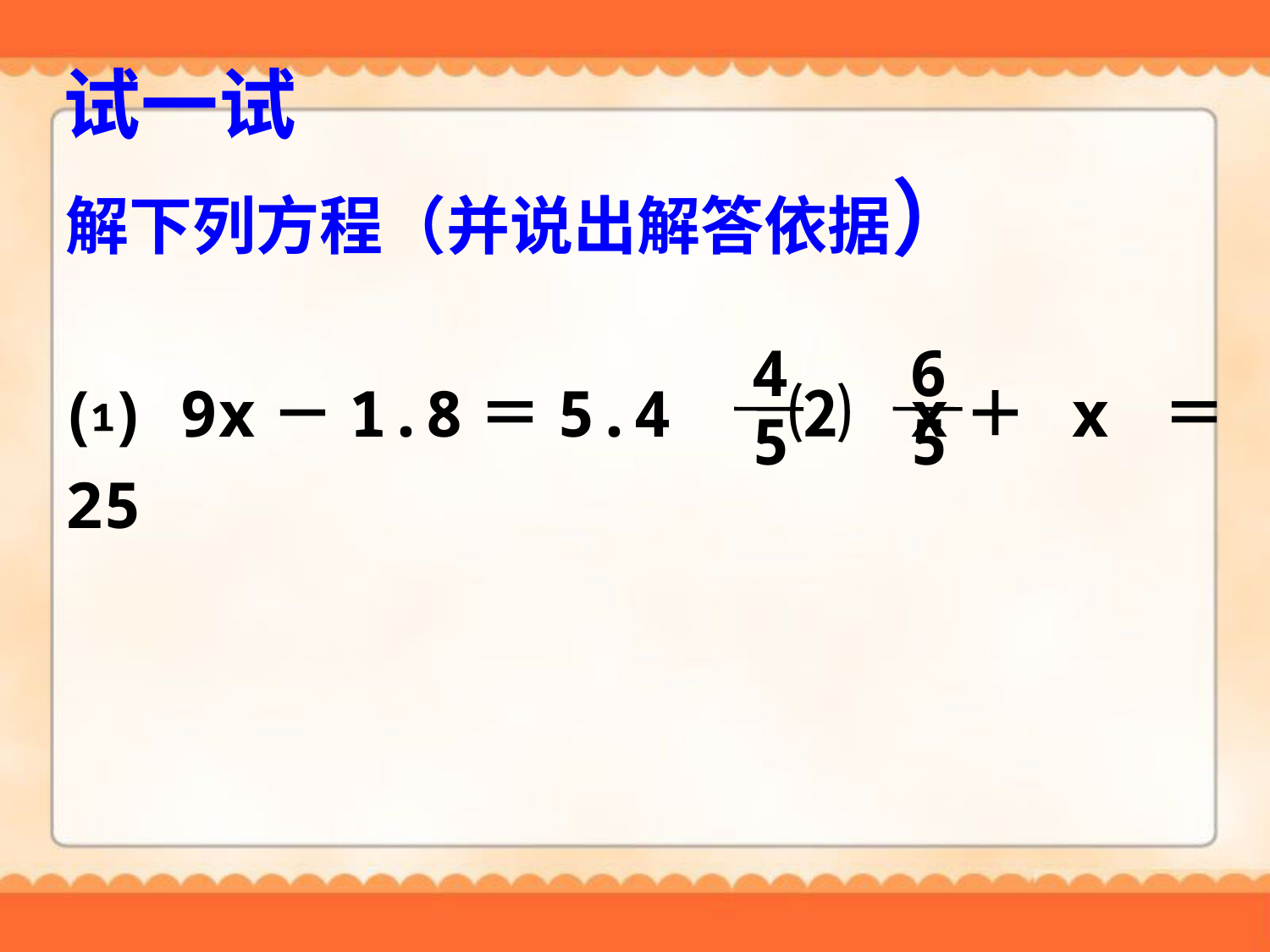

试一试
解下列方程（并说出解答依据）

⑴ 9x－1.8＝5.4 　⑵   x＋  x ＝25
4
5
6
5